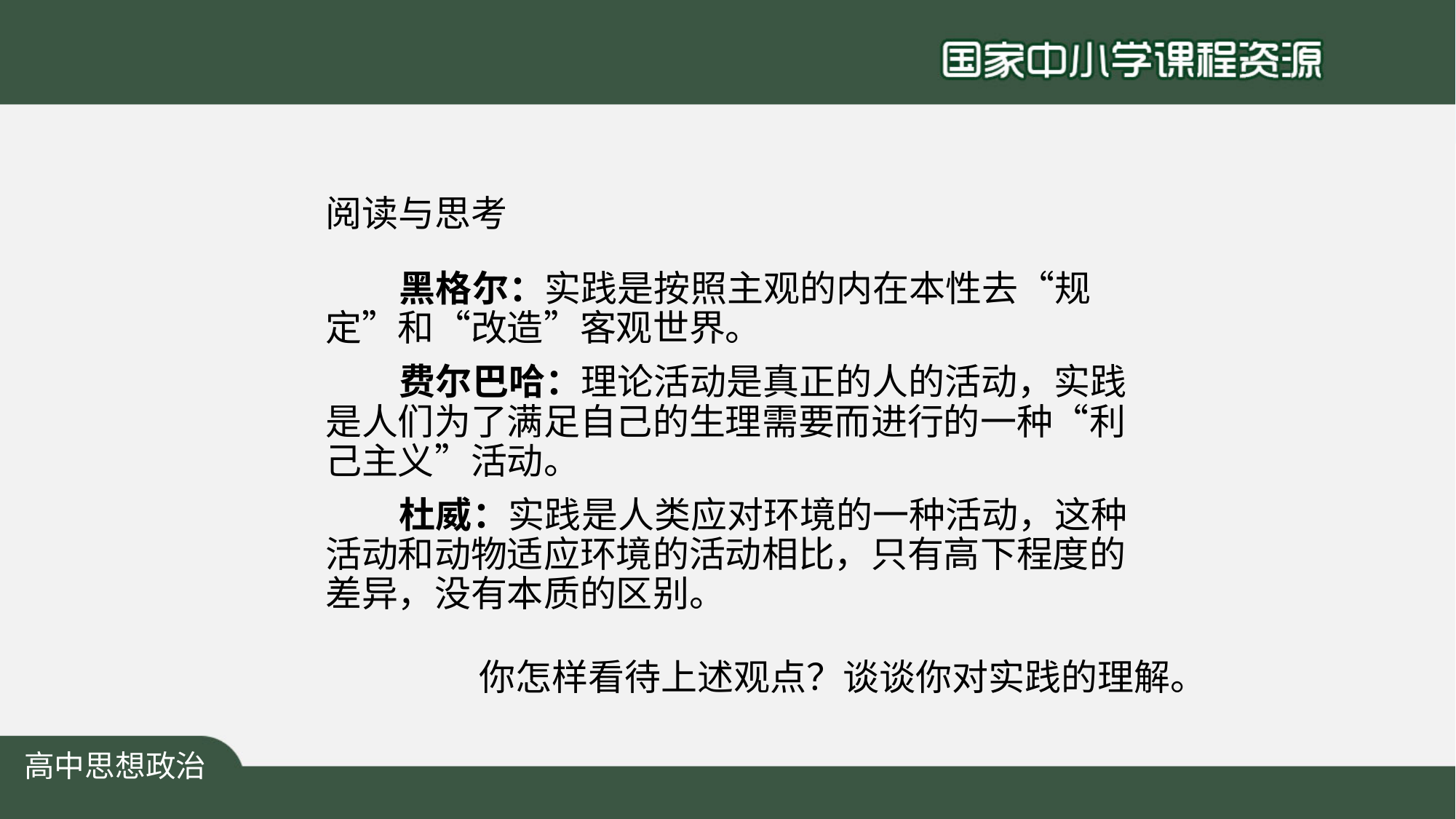

# 阅读与思考
        黑格尔：实践是按照主观的内在本性去“规定”和“改造”客观世界。
        费尔巴哈：理论活动是真正的人的活动，实践是人们为了满足自己的生理需要而进行的一种“利己主义”活动。
        杜威：实践是人类应对环境的一种活动，这种活动和动物适应环境的活动相比，只有高下程度的差异，没有本质的区别。
你怎样看待上述观点？谈谈你对实践的理解。